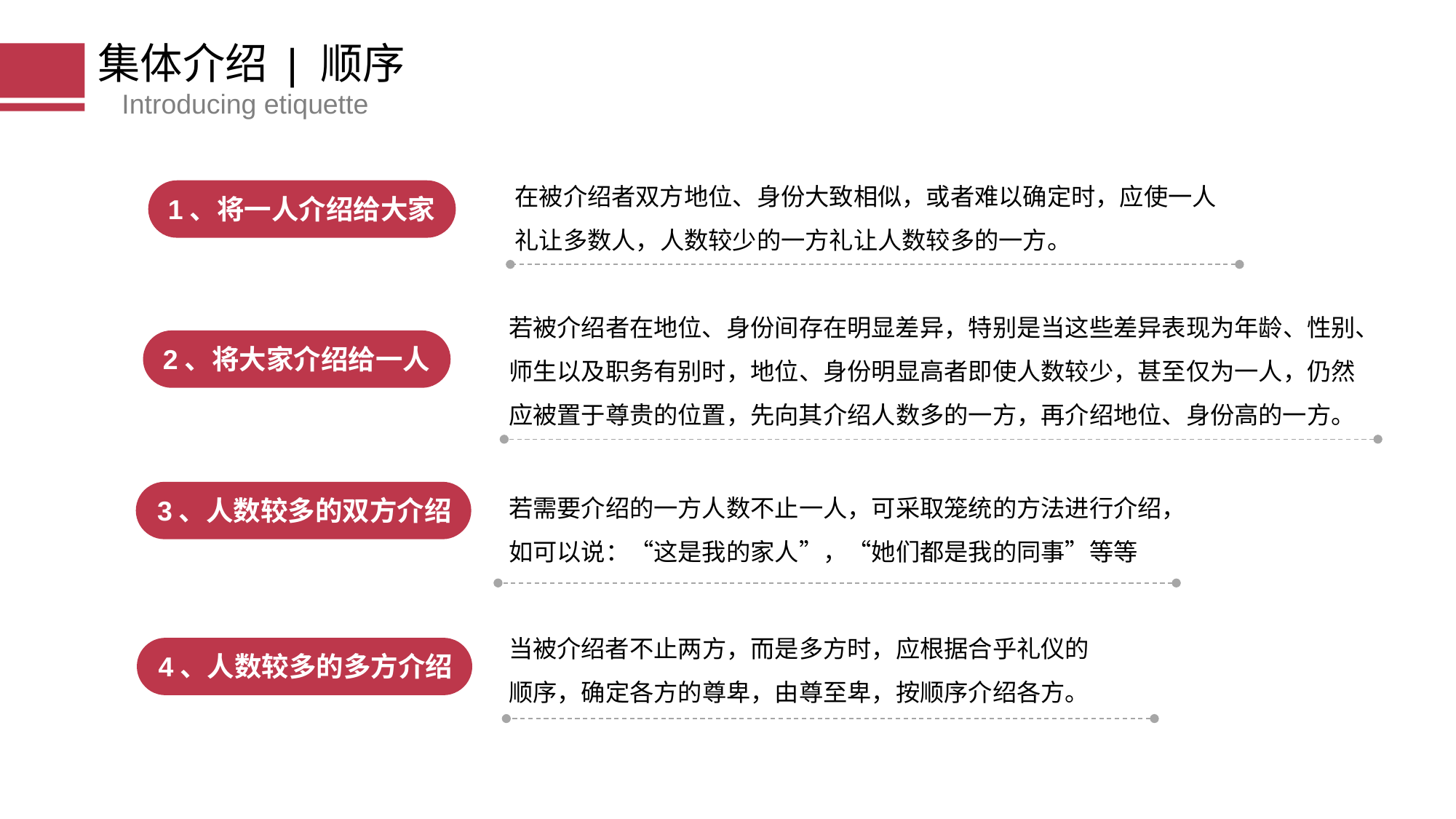

集体介绍 | 顺序

Introducing etiquette

在被介绍者双方地位、身份大致相似，或者难以确定时，应使一人礼让多数人，人数较少的一方礼让人数较多的一方。

1、将一人介绍给大家
若被介绍者在地位、身份间存在明显差异，特别是当这些差异表现为年龄、性别、师生以及职务有别时，地位、身份明显高者即使人数较少，甚至仅为一人，仍然应被置于尊贵的位置，先向其介绍人数多的一方，再介绍地位、身份高的一方。

2、将大家介绍给一人
若需要介绍的一方人数不止一人，可采取笼统的方法进行介绍，如可以说：“这是我的家人”，“她们都是我的同事”等等

3、人数较多的双方介绍
当被介绍者不止两方，而是多方时，应根据合乎礼仪的顺序，确定各方的尊卑，由尊至卑，按顺序介绍各方。

4、人数较多的多方介绍